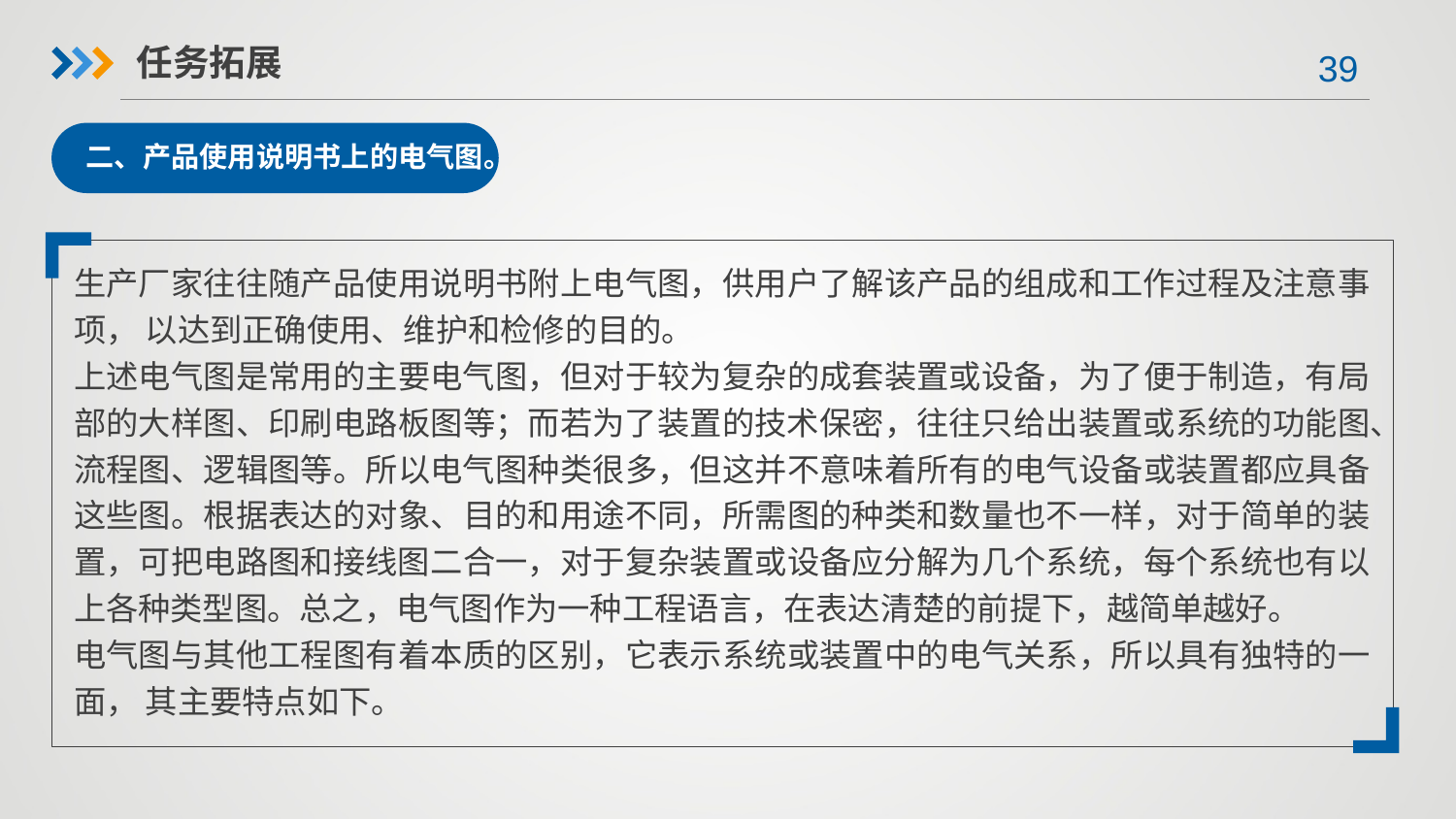

任务拓展

二、产品使用说明书上的电气图。

生产厂家往往随产品使用说明书附上电气图，供用户了解该产品的组成和工作过程及注意事项， 以达到正确使用、维护和检修的目的。
上述电气图是常用的主要电气图，但对于较为复杂的成套装置或设备，为了便于制造，有局部的大样图、印刷电路板图等；而若为了装置的技术保密，往往只给出装置或系统的功能图、流程图、逻辑图等。所以电气图种类很多，但这并不意味着所有的电气设备或装置都应具备这些图。根据表达的对象、目的和用途不同，所需图的种类和数量也不一样，对于简单的装置，可把电路图和接线图二合一，对于复杂装置或设备应分解为几个系统，每个系统也有以上各种类型图。总之，电气图作为一种工程语言，在表达清楚的前提下，越简单越好。
电气图与其他工程图有着本质的区别，它表示系统或装置中的电气关系，所以具有独特的一面， 其主要特点如下。